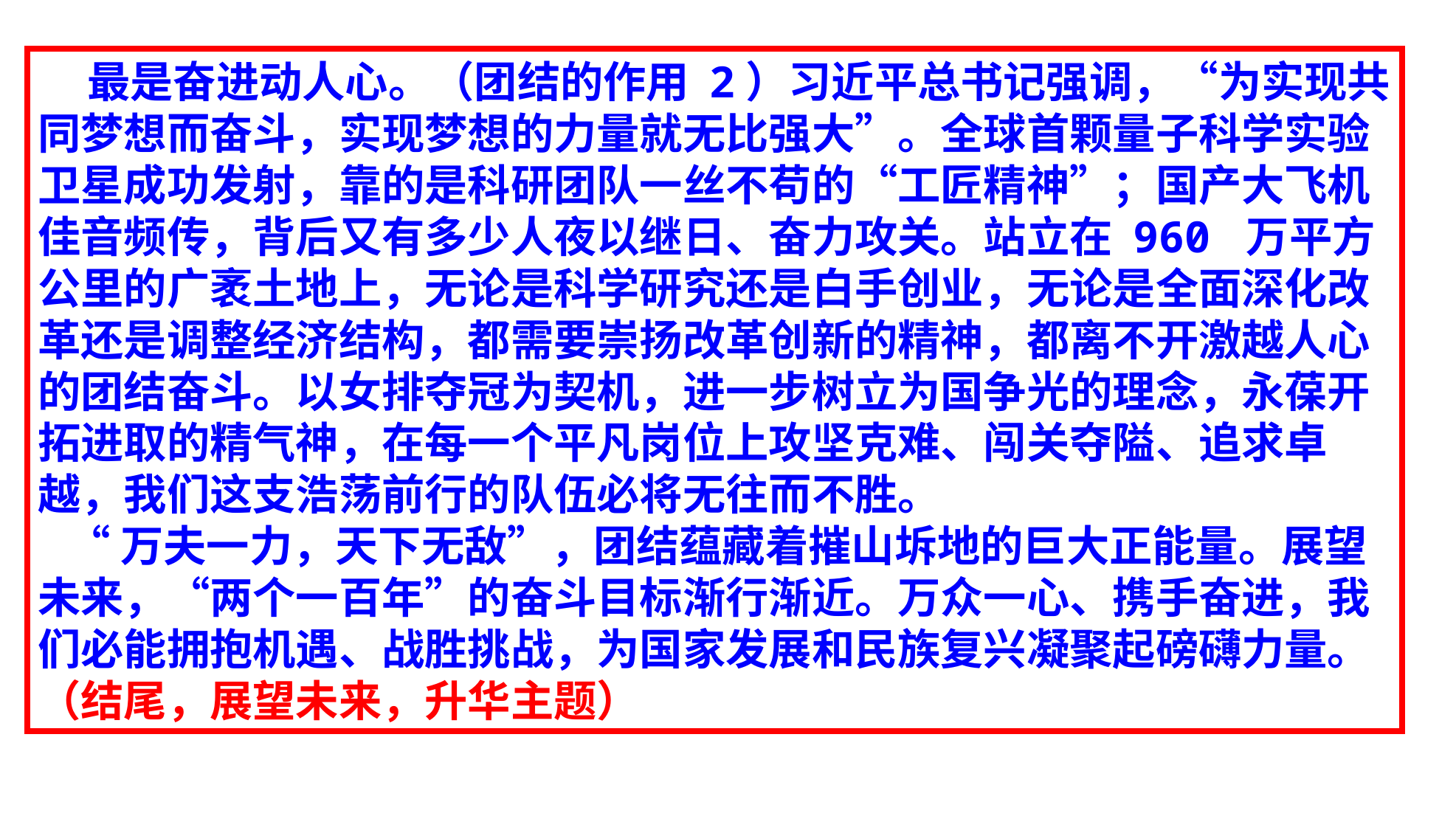

最是奋进动人心。（团结的作用 2）习近平总书记强调，“为实现共同梦想而奋斗，实现梦想的力量就无比强大”。全球首颗量子科学实验卫星成功发射，靠的是科研团队一丝不苟的“工匠精神”；国产大飞机佳音频传，背后又有多少人夜以继日、奋力攻关。站立在 960 万平方公里的广袤土地上，无论是科学研究还是白手创业，无论是全面深化改革还是调整经济结构，都需要崇扬改革创新的精神，都离不开激越人心的团结奋斗。以女排夺冠为契机，进一步树立为国争光的理念，永葆开拓进取的精气神，在每一个平凡岗位上攻坚克难、闯关夺隘、追求卓
越，我们这支浩荡前行的队伍必将无往而不胜。
   “万夫一力，天下无敌”，团结蕴藏着摧山坼地的巨大正能量。展望未来，“两个一百年”的奋斗目标渐行渐近。万众一心、携手奋进，我们必能拥抱机遇、战胜挑战，为国家发展和民族复兴凝聚起磅礴力量。（结尾，展望未来，升华主题）